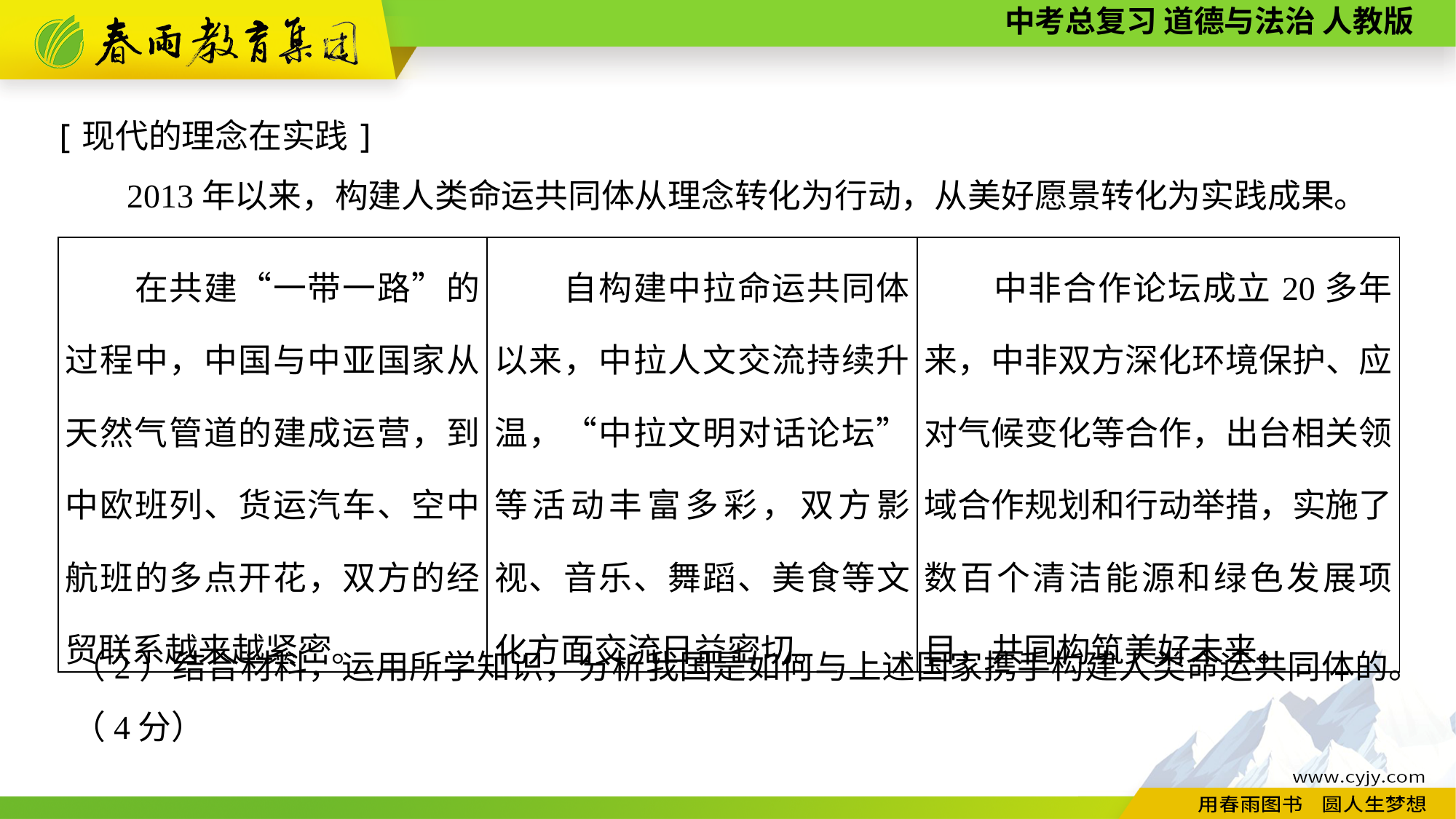

[现代的理念在实践]
2013年以来，构建人类命运共同体从理念转化为行动，从美好愿景转化为实践成果。
| 在共建“一带一路”的过程中，中国与中亚国家从天然气管道的建成运营，到中欧班列、货运汽车、空中航班的多点开花，双方的经贸联系越来越紧密。 | 自构建中拉命运共同体以来，中拉人文交流持续升温，“中拉文明对话论坛”等活动丰富多彩，双方影视、音乐、舞蹈、美食等文化方面交流日益密切。 | 中非合作论坛成立20多年来，中非双方深化环境保护、应对气候变化等合作，出台相关领域合作规划和行动举措，实施了数百个清洁能源和绿色发展项目，共同构筑美好未来。 |
| --- | --- | --- |
（2）结合材料，运用所学知识，分析我国是如何与上述国家携手构建人类命运共同体的。（4分）